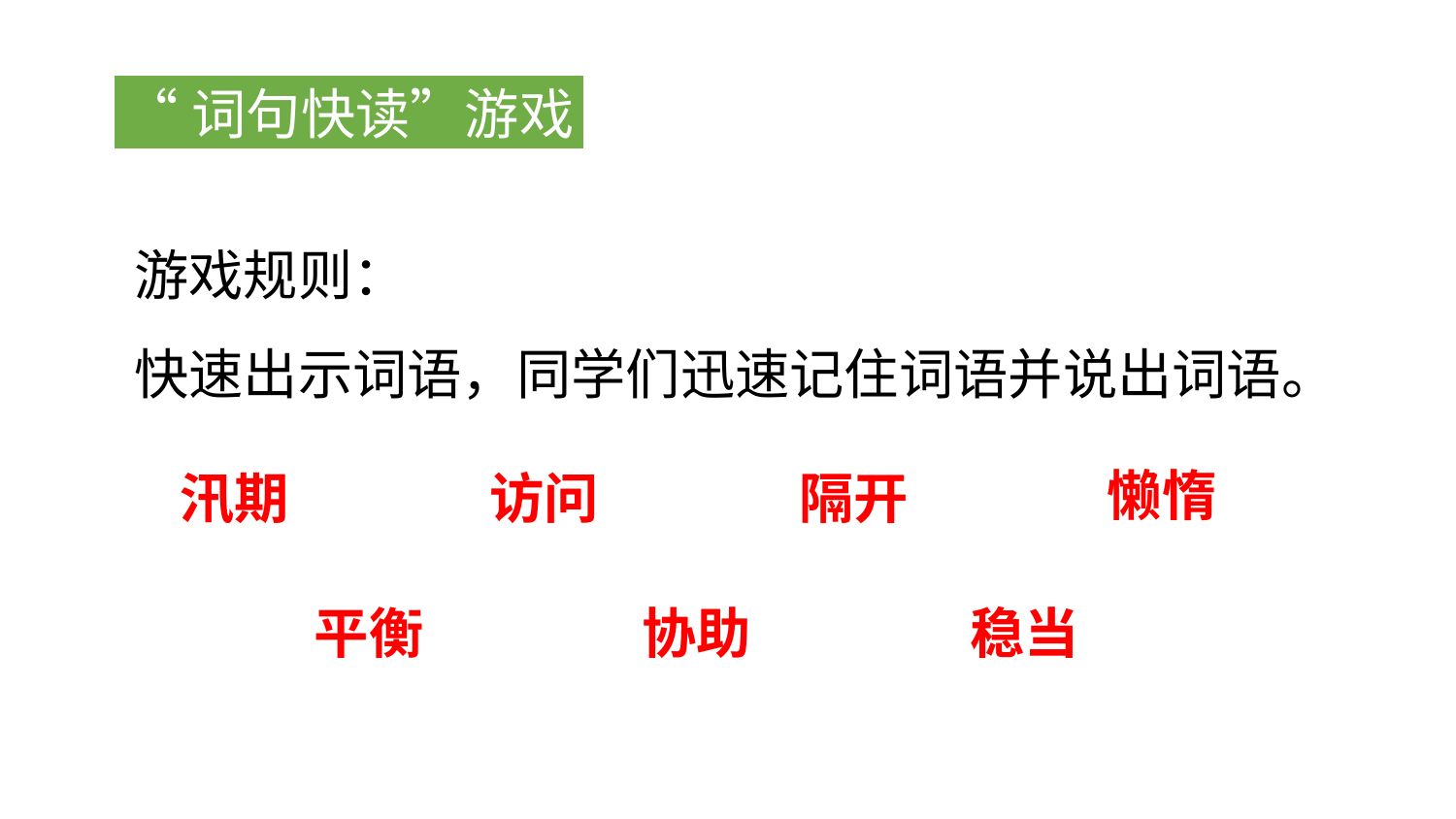

“词句快读”游戏
游戏规则：
快速出示词语，同学们迅速记住词语并说出词语。
懒惰
汛期
访问
隔开
平衡
协助
稳当